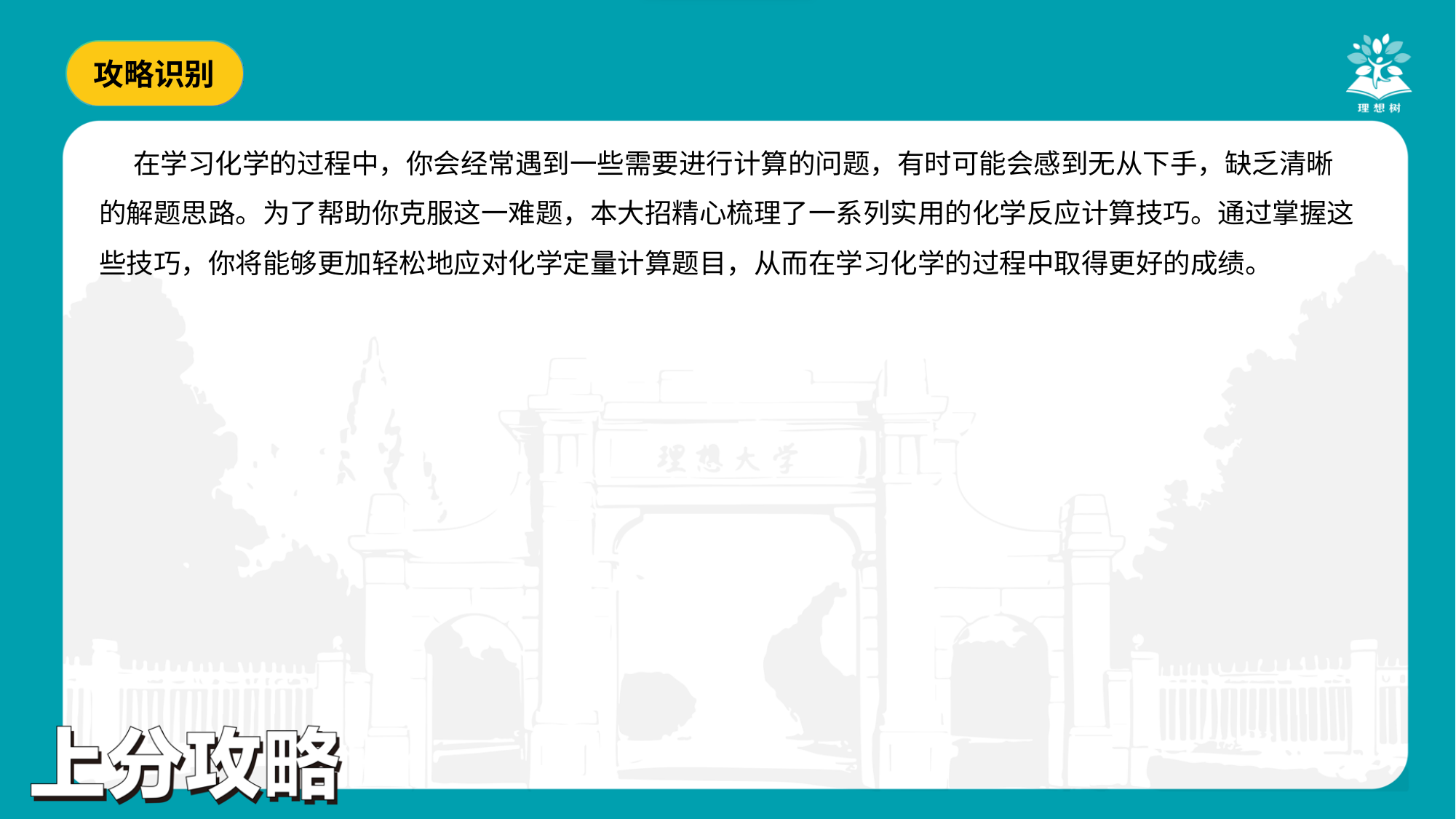

在学习化学的过程中，你会经常遇到一些需要进行计算的问题，有时可能会感到无从下手，缺乏清晰
的解题思路。为了帮助你克服这一难题，本大招精心梳理了一系列实用的化学反应计算技巧。通过掌握这
些技巧，你将能够更加轻松地应对化学定量计算题目，从而在学习化学的过程中取得更好的成绩。